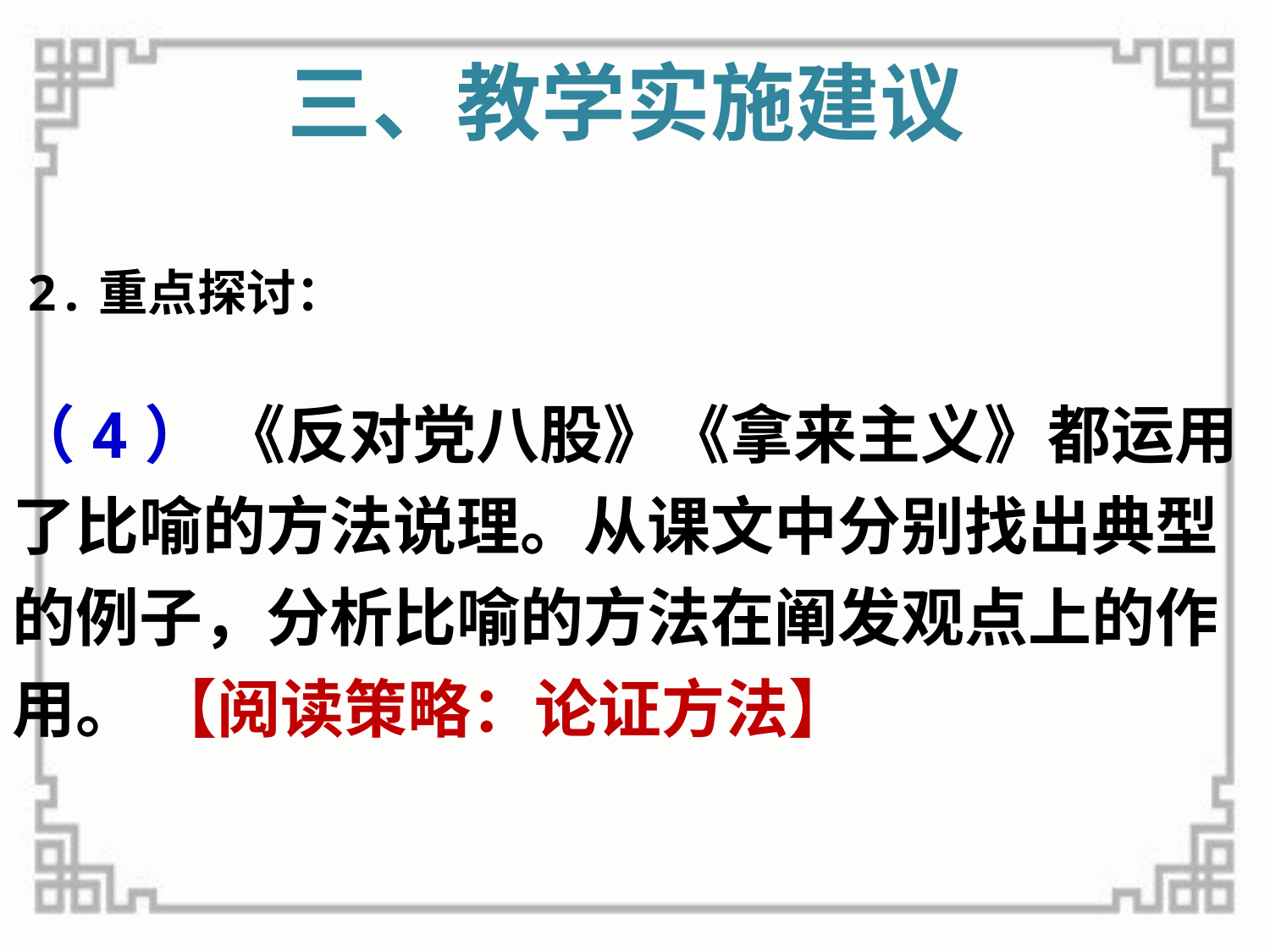

# 三、教学实施建议
2.重点探讨：

（4） 《反对党八股》《拿来主义》都运用了比喻的方法说理。从课文中分别找出典型的例子，分析比喻的方法在阐发观点上的作用。 【阅读策略：论证方法】